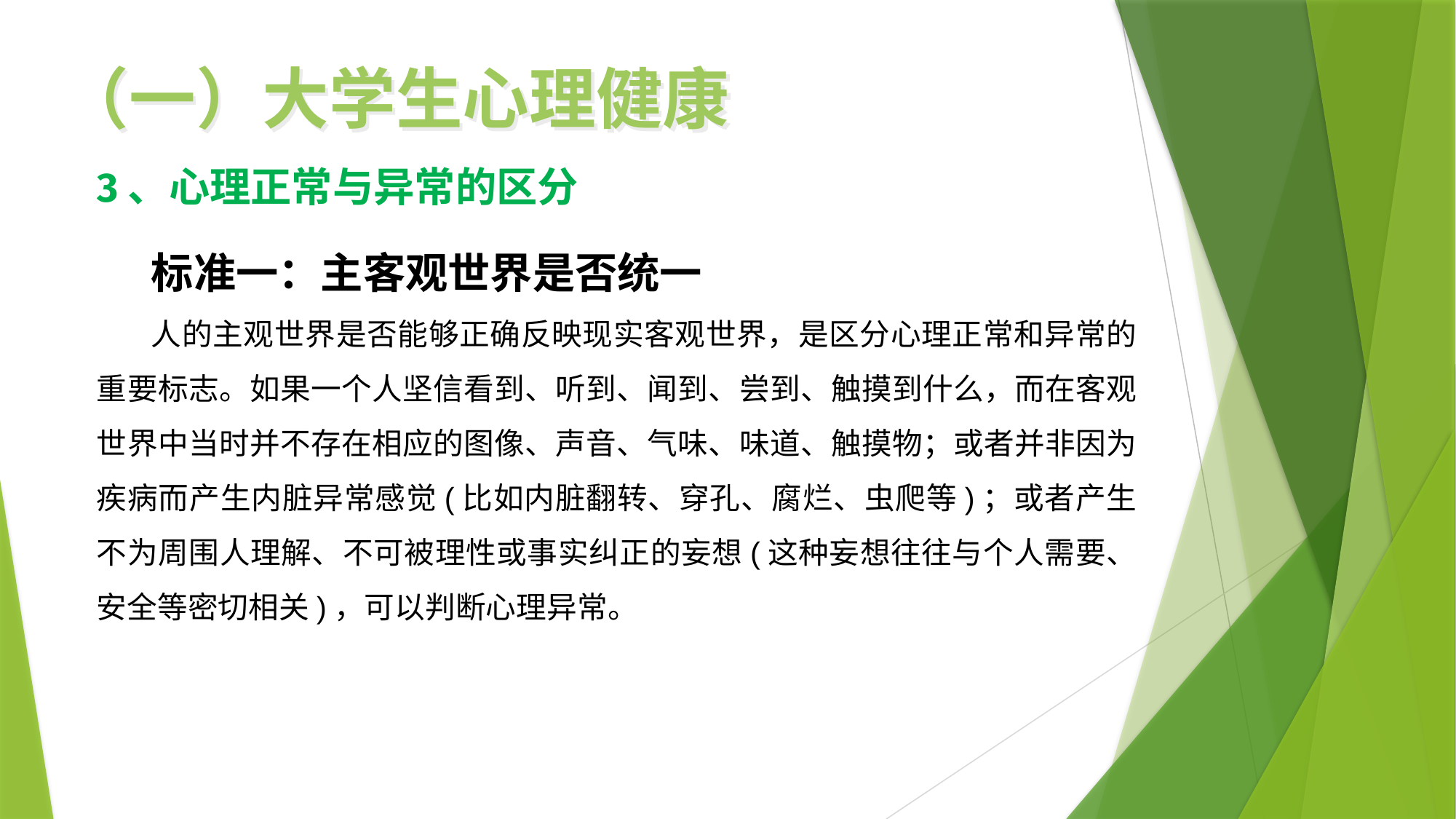

（一）大学生心理健康
3、心理正常与异常的区分
标准一：主客观世界是否统一
人的主观世界是否能够正确反映现实客观世界，是区分心理正常和异常的重要标志。如果一个人坚信看到、听到、闻到、尝到、触摸到什么，而在客观世界中当时并不存在相应的图像、声音、气味、味道、触摸物；或者并非因为疾病而产生内脏异常感觉(比如内脏翻转、穿孔、腐烂、虫爬等)；或者产生不为周围人理解、不可被理性或事实纠正的妄想(这种妄想往往与个人需要、安全等密切相关)，可以判断心理异常。